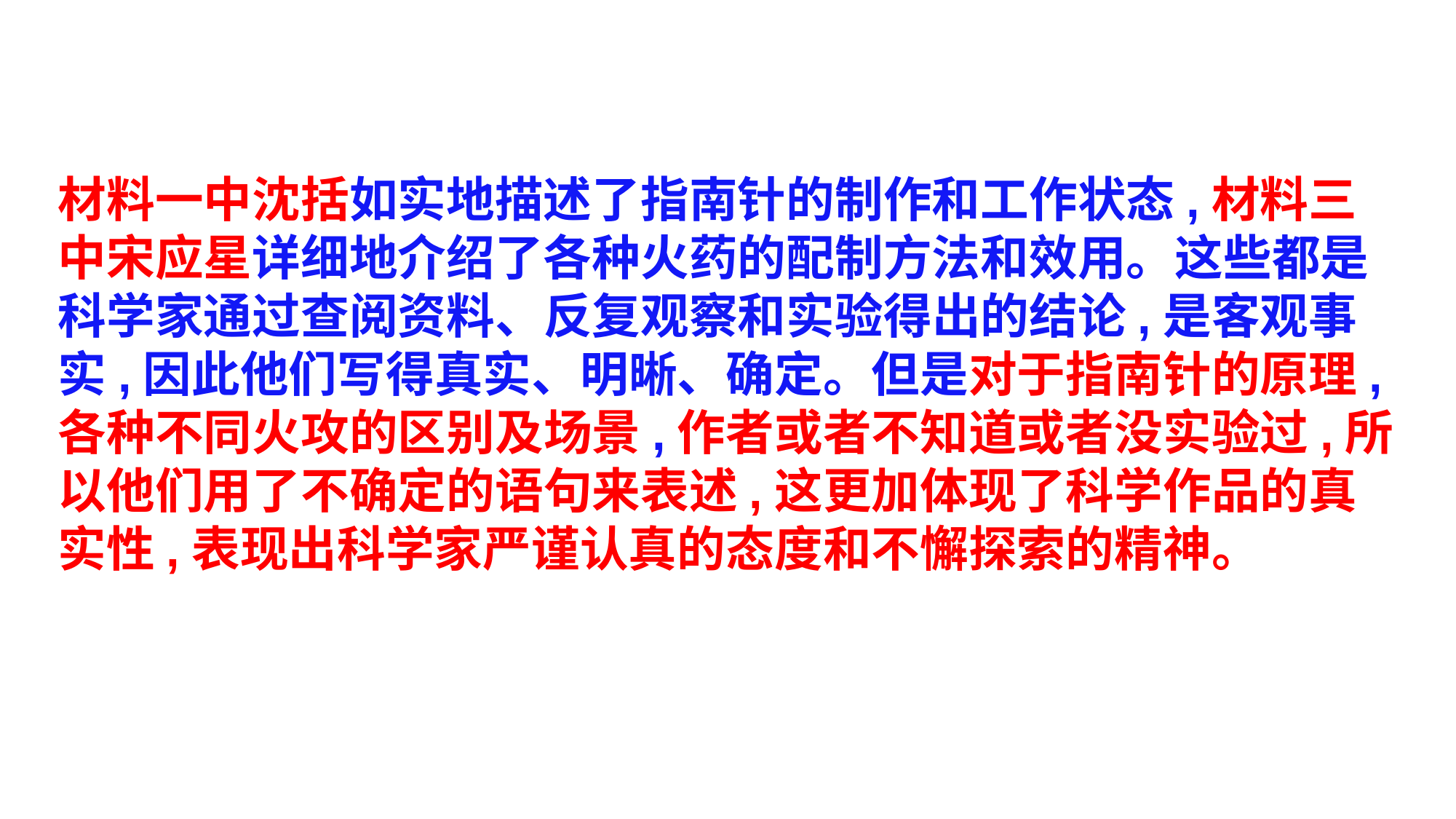

材料一中沈括如实地描述了指南针的制作和工作状态,材料三中宋应星详细地介绍了各种火药的配制方法和效用。这些都是科学家通过查阅资料、反复观察和实验得出的结论,是客观事实,因此他们写得真实、明晰、确定。但是对于指南针的原理,各种不同火攻的区别及场景,作者或者不知道或者没实验过,所以他们用了不确定的语句来表述,这更加体现了科学作品的真实性,表现出科学家严谨认真的态度和不懈探索的精神。